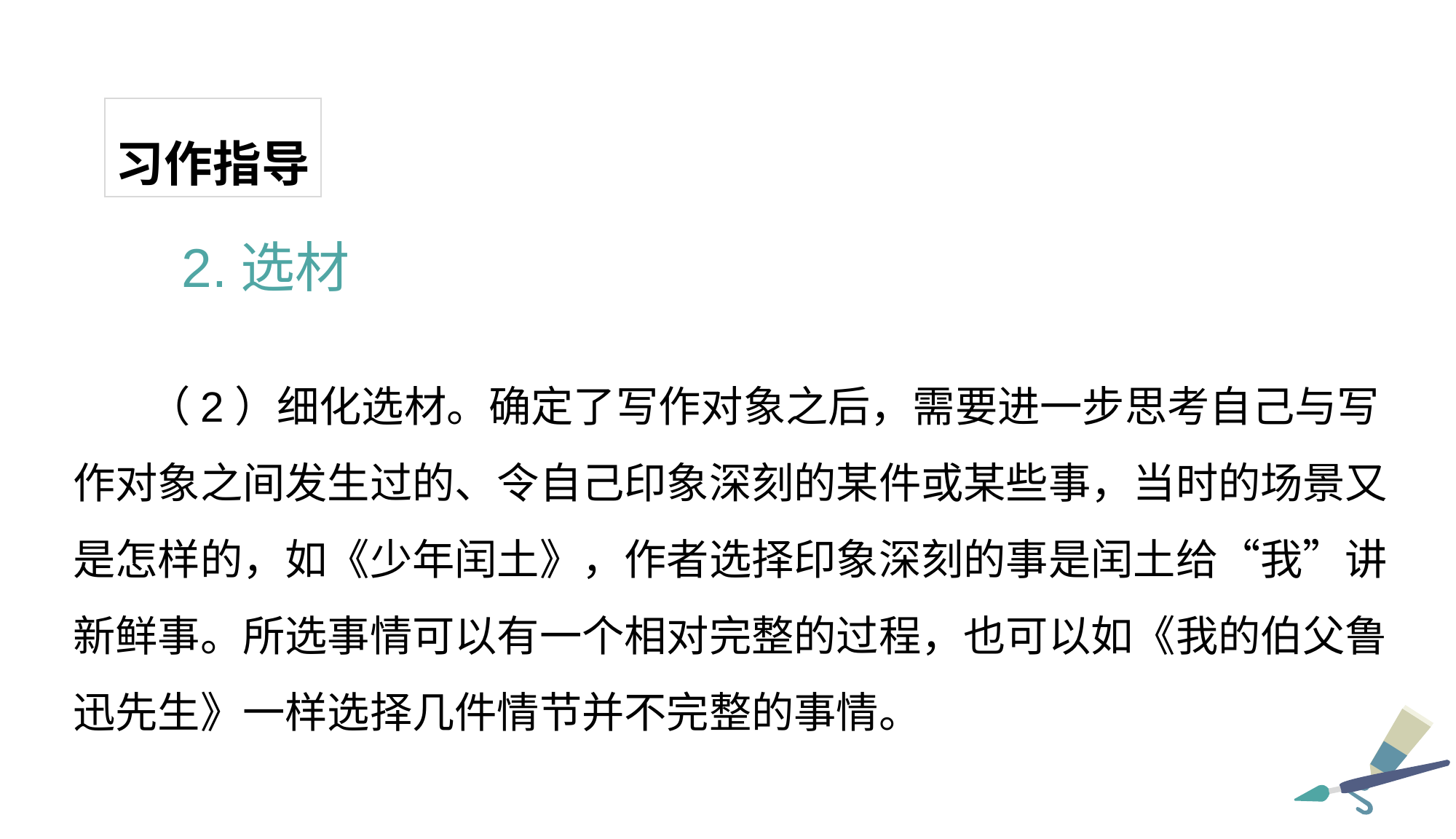

习作指导
2.选材
（2）细化选材。确定了写作对象之后，需要进一步思考自己与写作对象之间发生过的、令自己印象深刻的某件或某些事，当时的场景又是怎样的，如《少年闰土》，作者选择印象深刻的事是闰土给“我”讲新鲜事。所选事情可以有一个相对完整的过程，也可以如《我的伯父鲁迅先生》一样选择几件情节并不完整的事情。